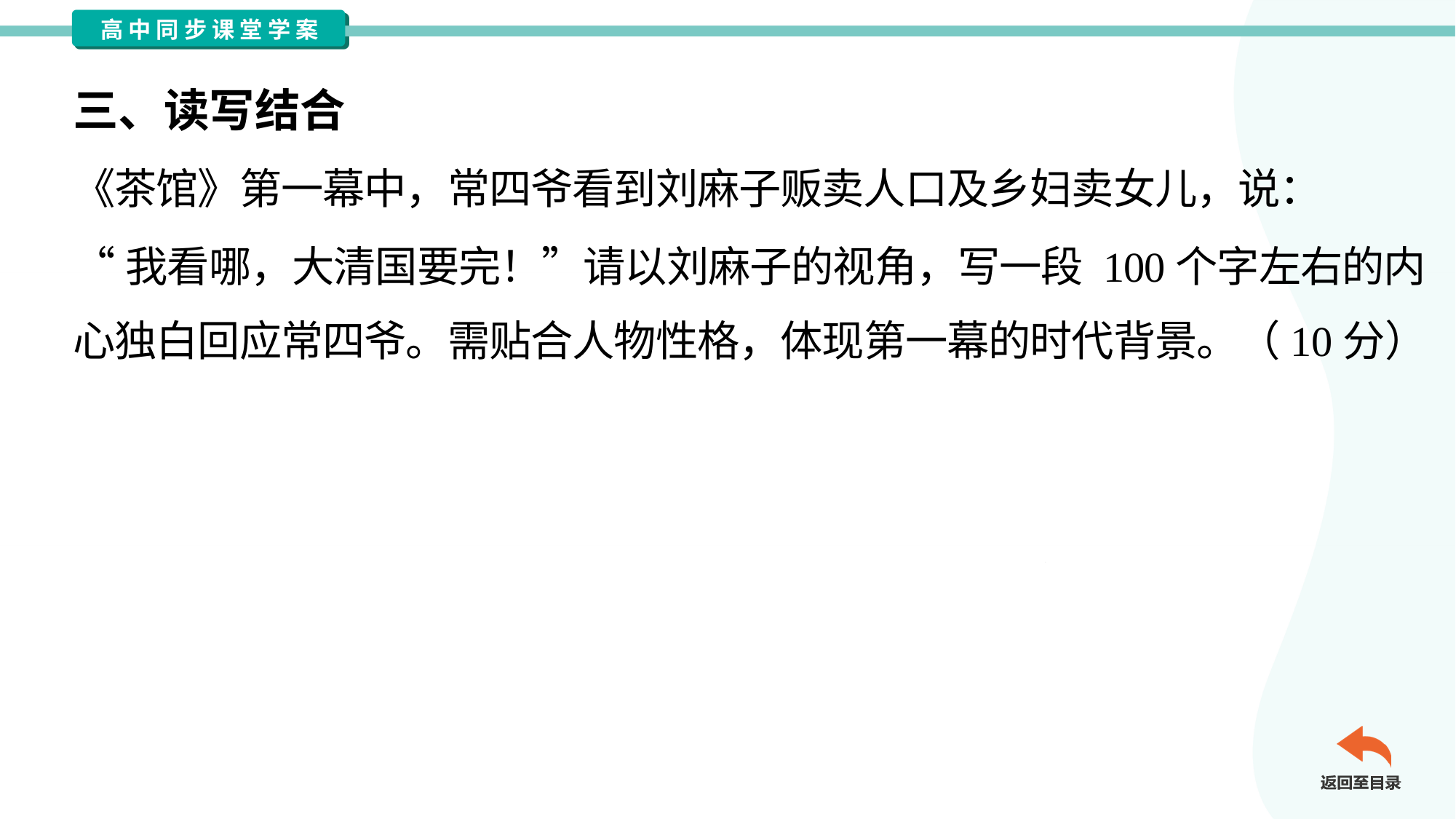

三、读写结合
《茶馆》第一幕中，常四爷看到刘麻子贩卖人口及乡妇卖女儿，说：
“我看哪，大清国要完！”请以刘麻子的视角，写一段 100个字左右的内
心独白回应常四爷。需贴合人物性格，体现第一幕的时代背景。（10分）